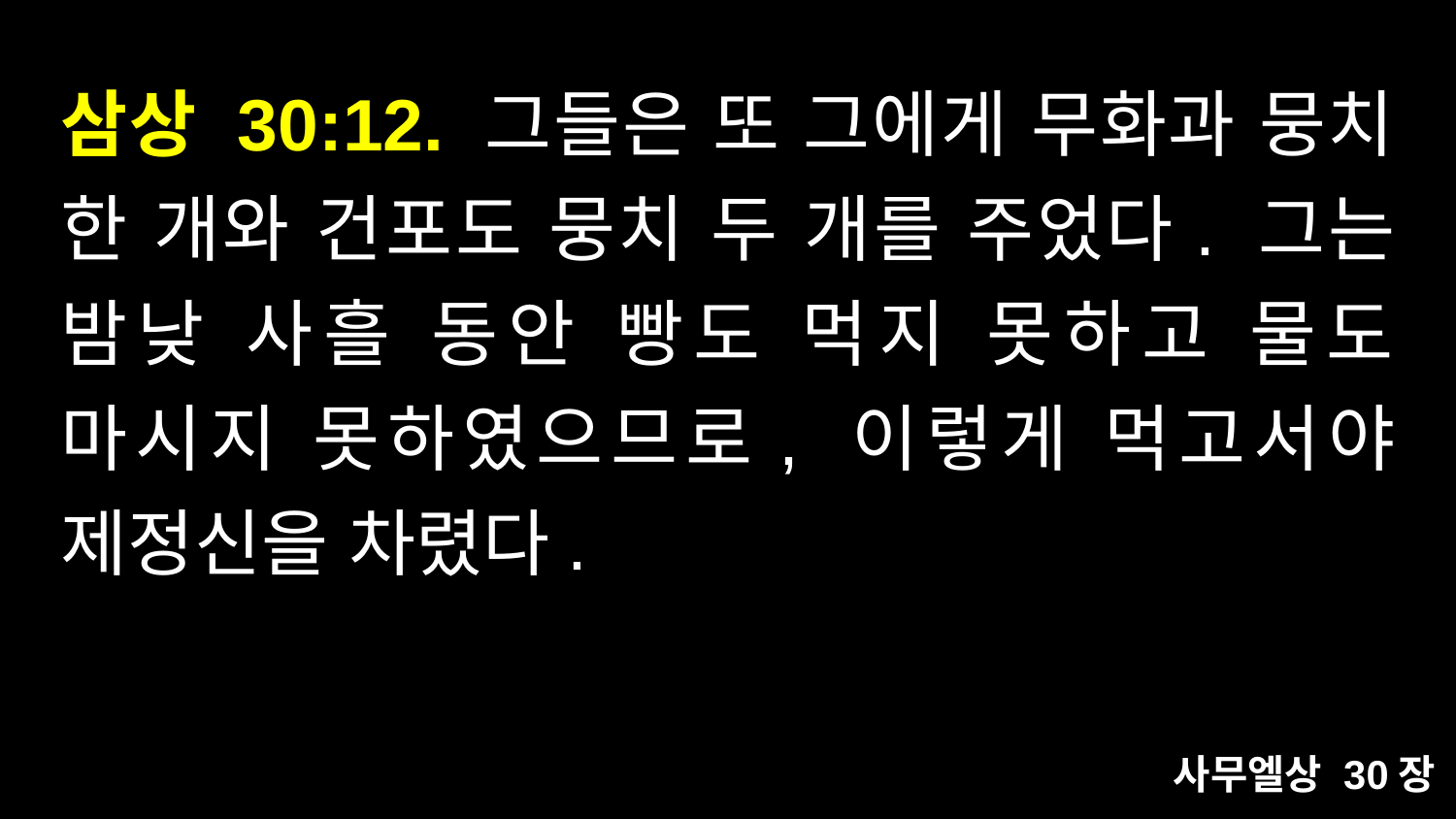

# 삼상 30:12. 그들은 또 그에게 무화과 뭉치 한 개와 건포도 뭉치 두 개를 주었다. 그는 밤낮 사흘 동안 빵도 먹지 못하고 물도 마시지 못하였으므로, 이렇게 먹고서야 제정신을 차렸다.
사무엘상 30장